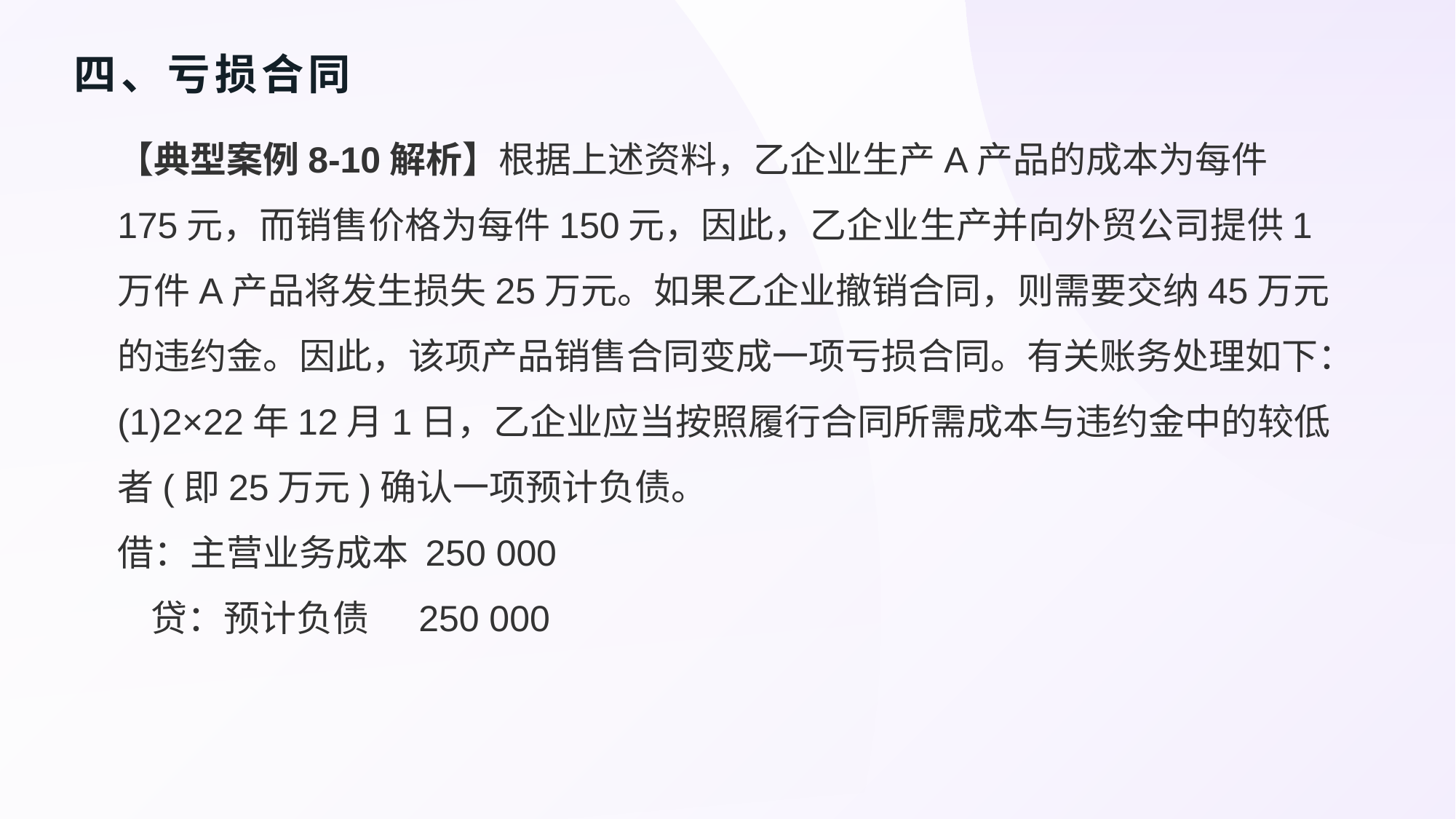

# 四、亏损合同
【典型案例8-10解析】根据上述资料，乙企业生产A产品的成本为每件175元，而销售价格为每件150元，因此，乙企业生产并向外贸公司提供1万件A产品将发生损失25万元。如果乙企业撤销合同，则需要交纳45万元的违约金。因此，该项产品销售合同变成一项亏损合同。有关账务处理如下：
(1)2×22年12月1日，乙企业应当按照履行合同所需成本与违约金中的较低者(即25万元)确认一项预计负债。
借：主营业务成本 250 000
   贷：预计负债     250 000